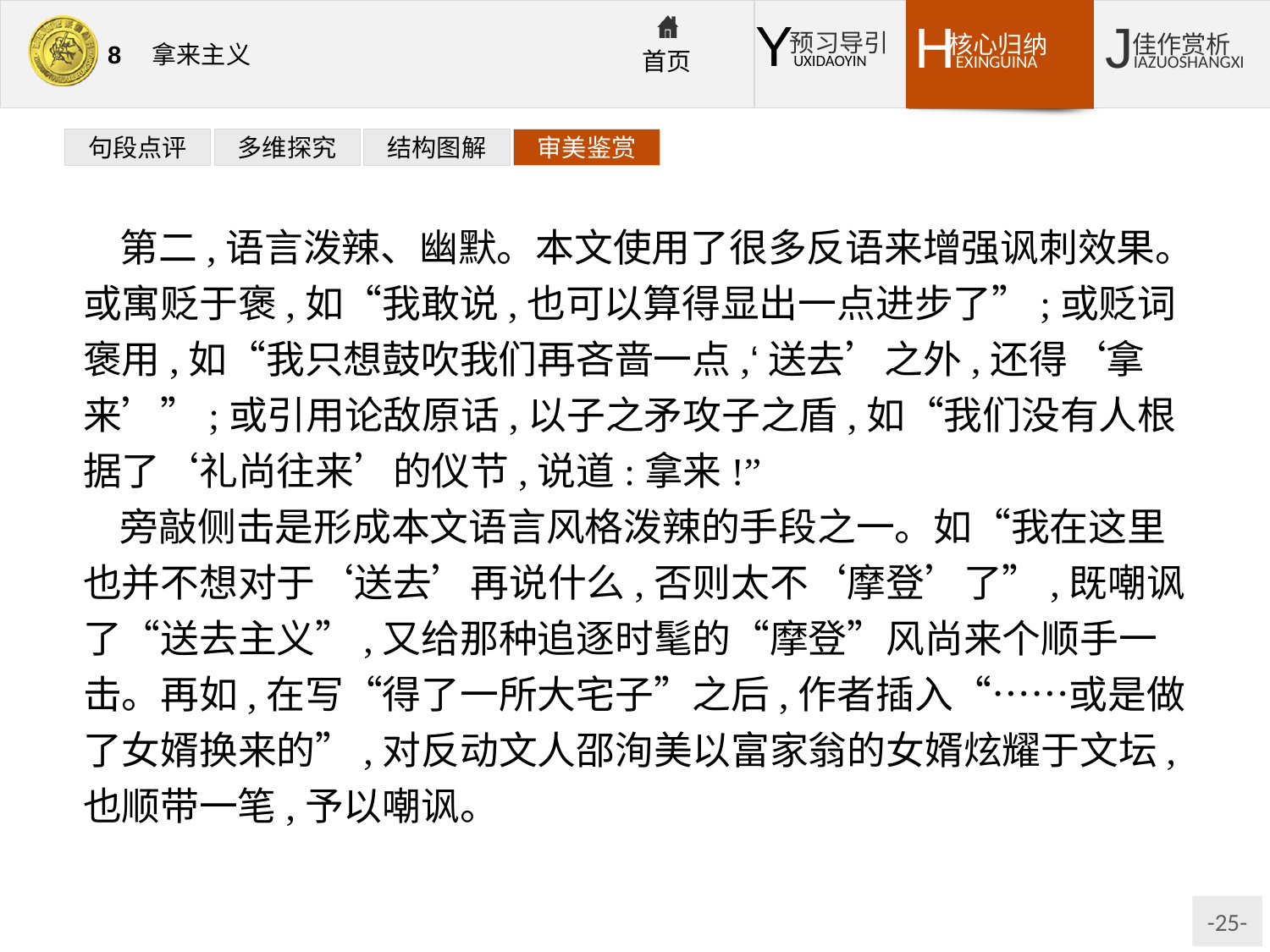

句段点评
多维探究
结构图解
审美鉴赏
第二,语言泼辣、幽默。本文使用了很多反语来增强讽刺效果。或寓贬于褒,如“我敢说,也可以算得显出一点进步了”;或贬词褒用,如“我只想鼓吹我们再吝啬一点,‘送去’之外,还得‘拿来’”;或引用论敌原话,以子之矛攻子之盾,如“我们没有人根据了‘礼尚往来’的仪节,说道:拿来!”
旁敲侧击是形成本文语言风格泼辣的手段之一。如“我在这里也并不想对于‘送去’再说什么,否则太不‘摩登’了”,既嘲讽了“送去主义”,又给那种追逐时髦的“摩登”风尚来个顺手一击。再如,在写“得了一所大宅子”之后,作者插入“……或是做了女婿换来的”,对反动文人邵洵美以富家翁的女婿炫耀于文坛,也顺带一笔,予以嘲讽。